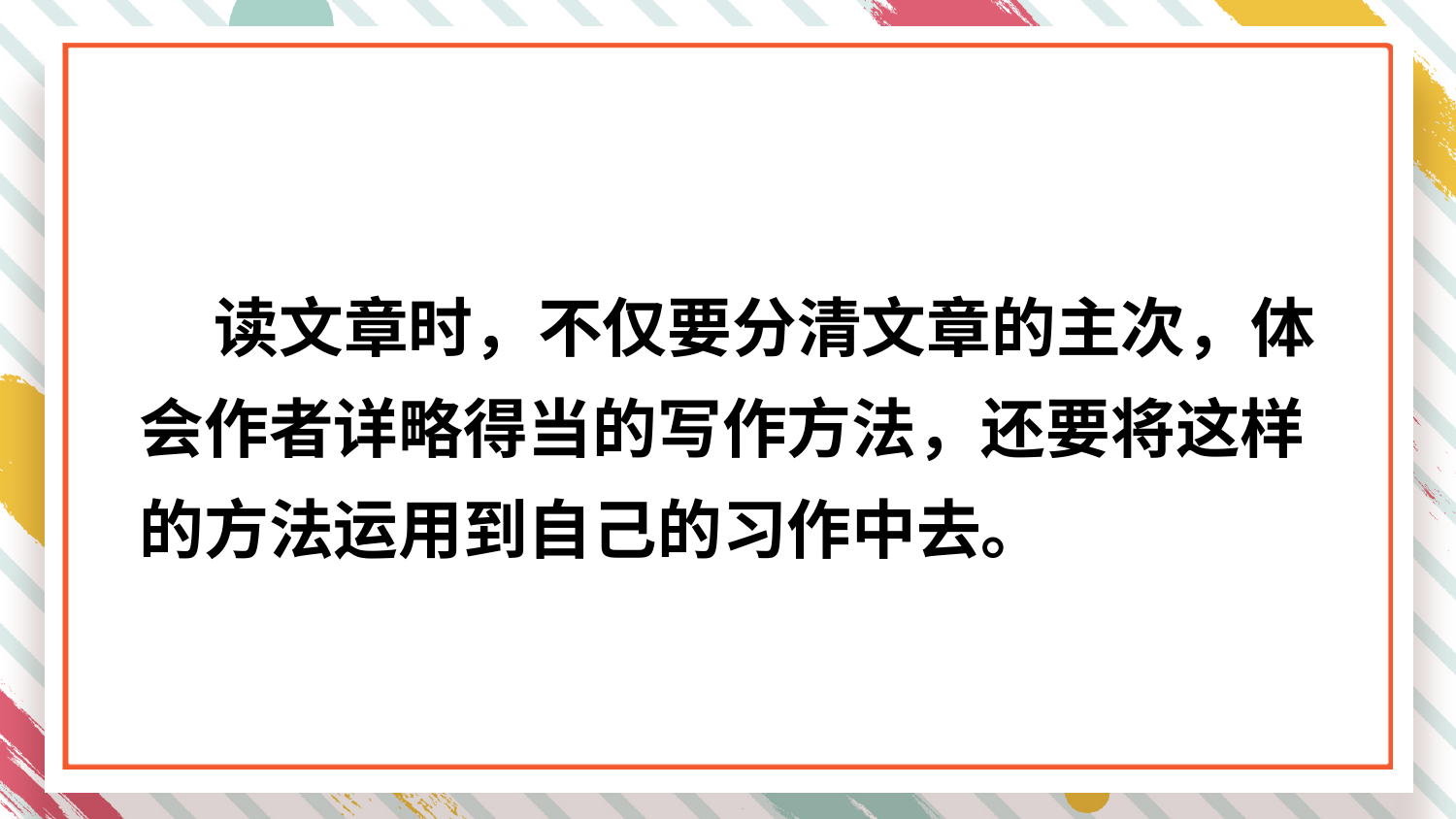

读文章时，不仅要分清文章的主次，体会作者详略得当的写作方法，还要将这样的方法运用到自己的习作中去。